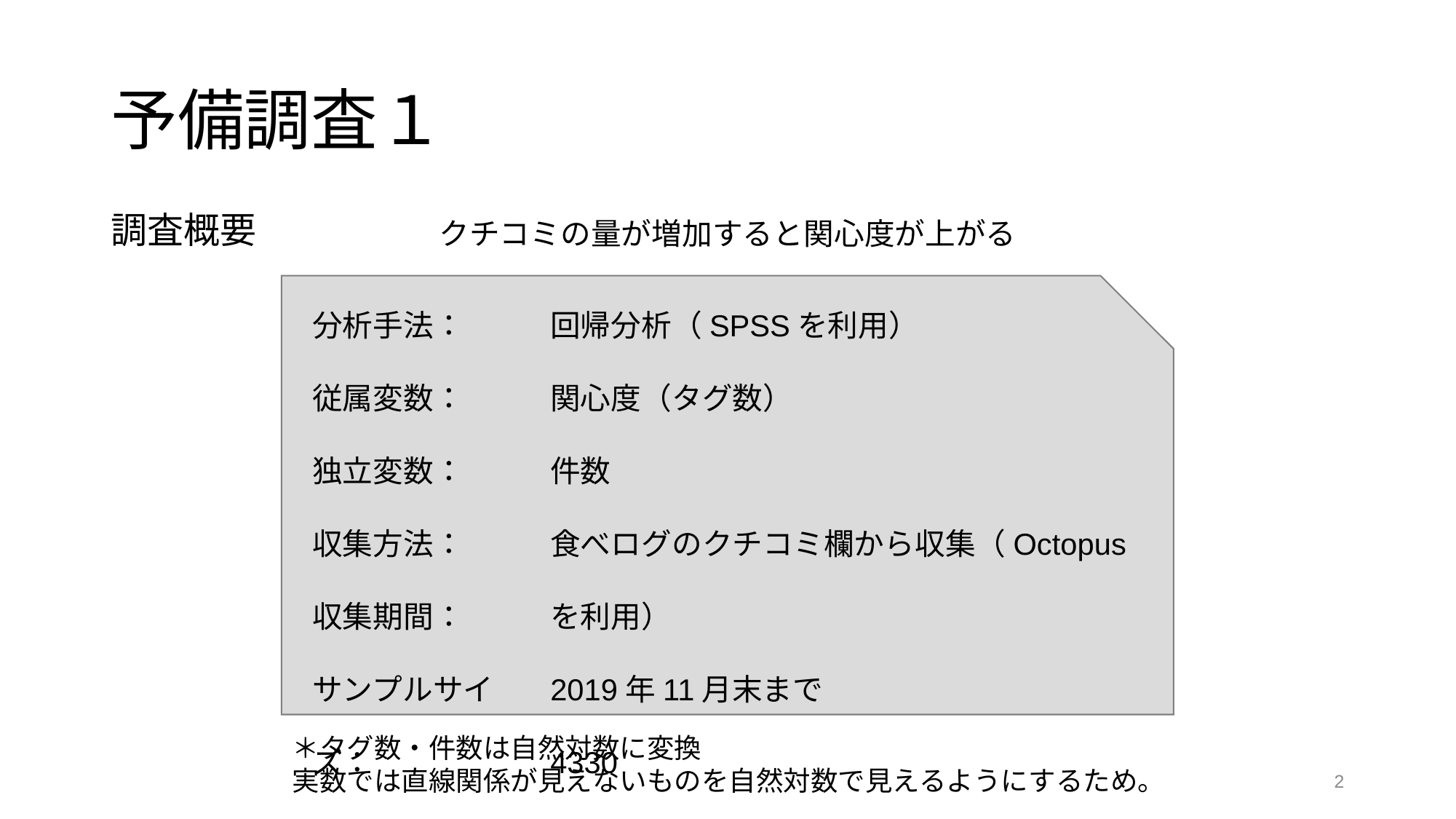

# 予備調査１
調査概要
クチコミの量が増加すると関心度が上がる
分析手法：
従属変数：
独立変数：
収集方法：
収集期間：
サンプルサイズ：
回帰分析（SPSSを利用）
関心度（タグ数）
件数
食べログのクチコミ欄から収集（Octopusを利用）
2019年11月末まで
4330

＊タグ数・件数は自然対数に変換
実数では直線関係が見えないものを自然対数で見えるようにするため。

2